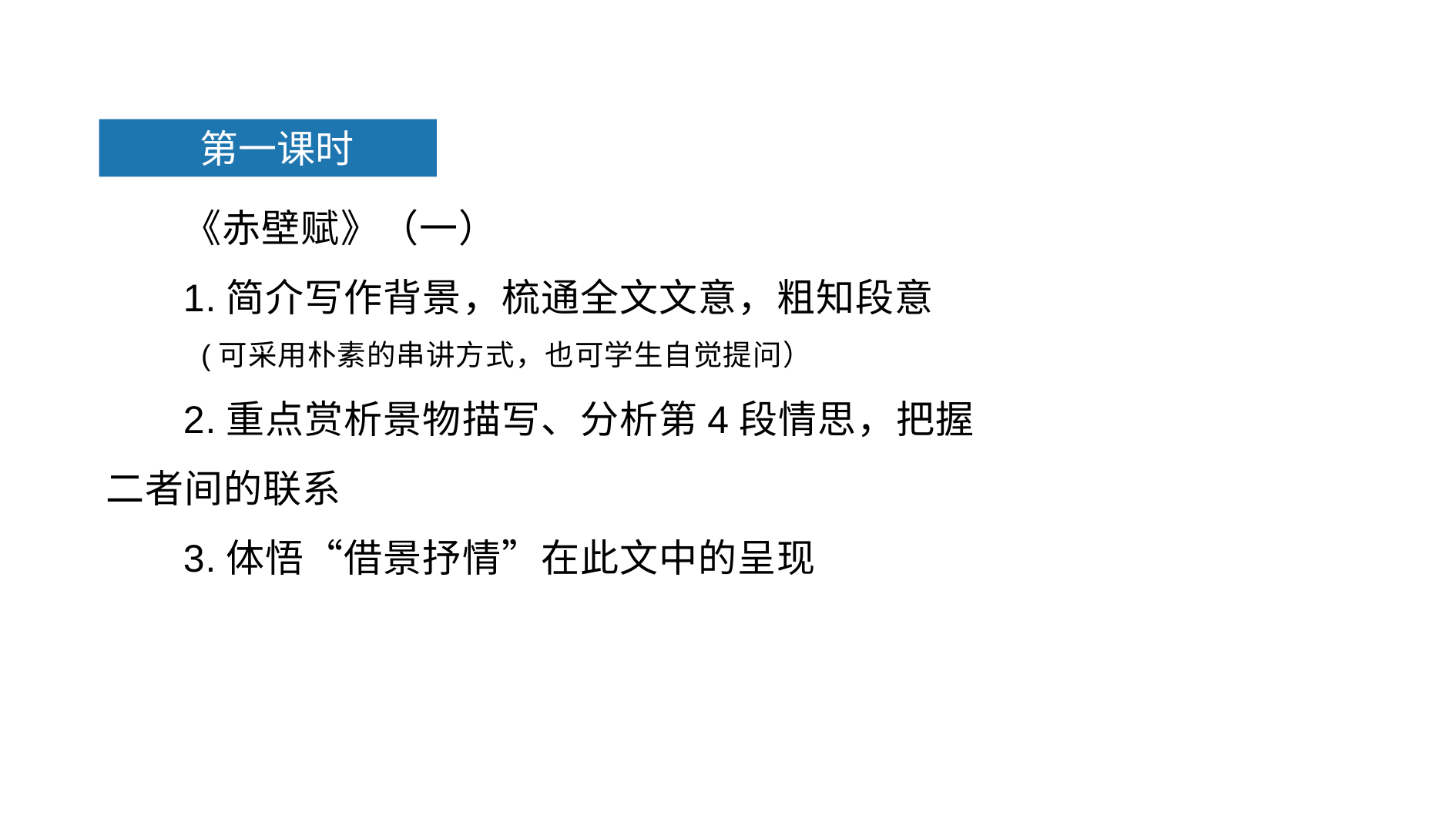

第一课时
《赤壁赋》（一）
1.简介写作背景，梳通全文文意，粗知段意
  (可采用朴素的串讲方式，也可学生自觉提问）
2.重点赏析景物描写、分析第4段情思，把握二者间的联系
3.体悟“借景抒情”在此文中的呈现